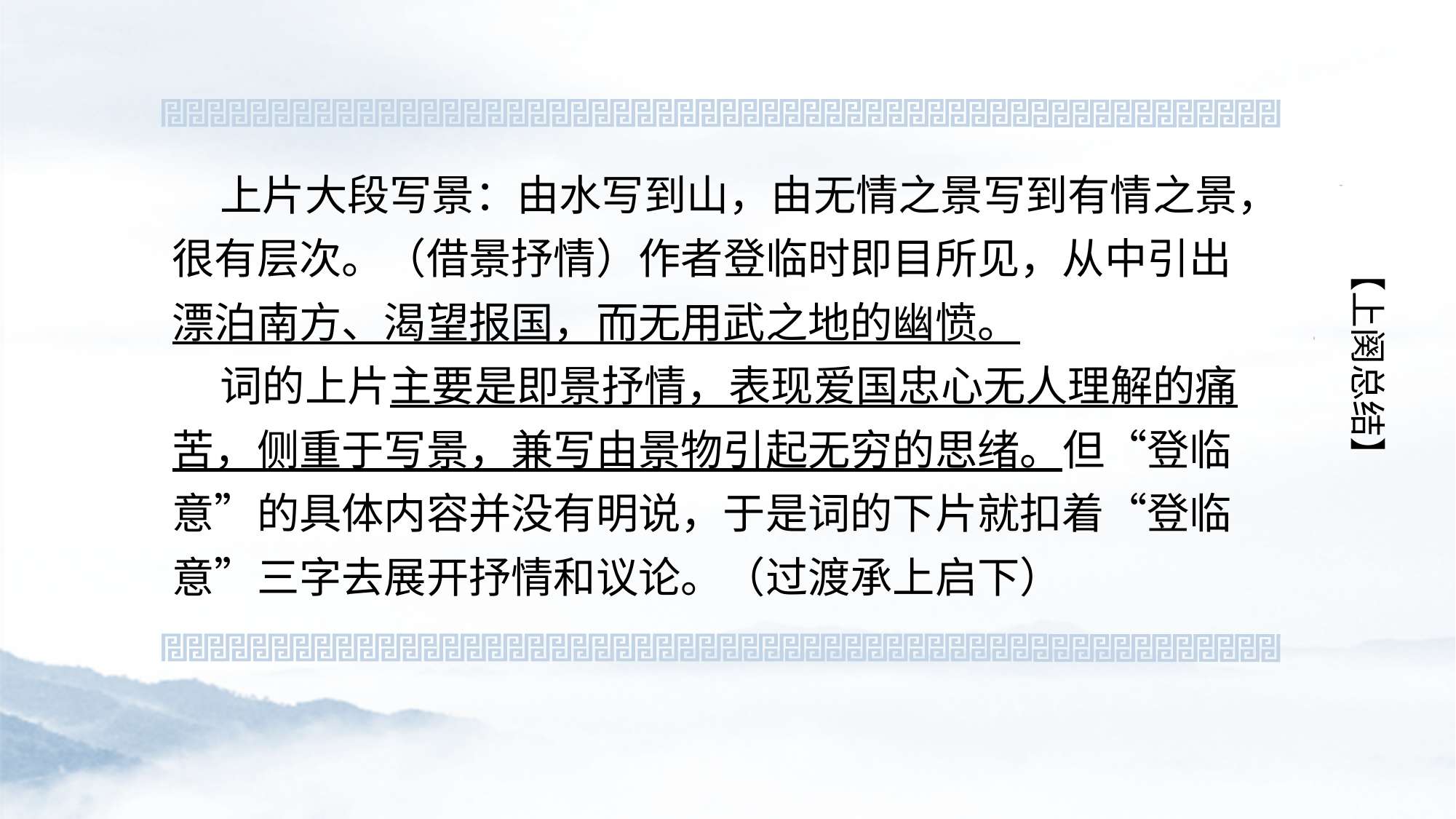

上片大段写景：由水写到山，由无情之景写到有情之景，很有层次。（借景抒情）作者登临时即目所见，从中引出漂泊南方、渴望报国，而无用武之地的幽愤。
    词的上片主要是即景抒情，表现爱国忠心无人理解的痛苦，侧重于写景，兼写由景物引起无穷的思绪。但“登临意”的具体内容并没有明说，于是词的下片就扣着“登临意”三字去展开抒情和议论。（过渡承上启下）
【上阕总结】